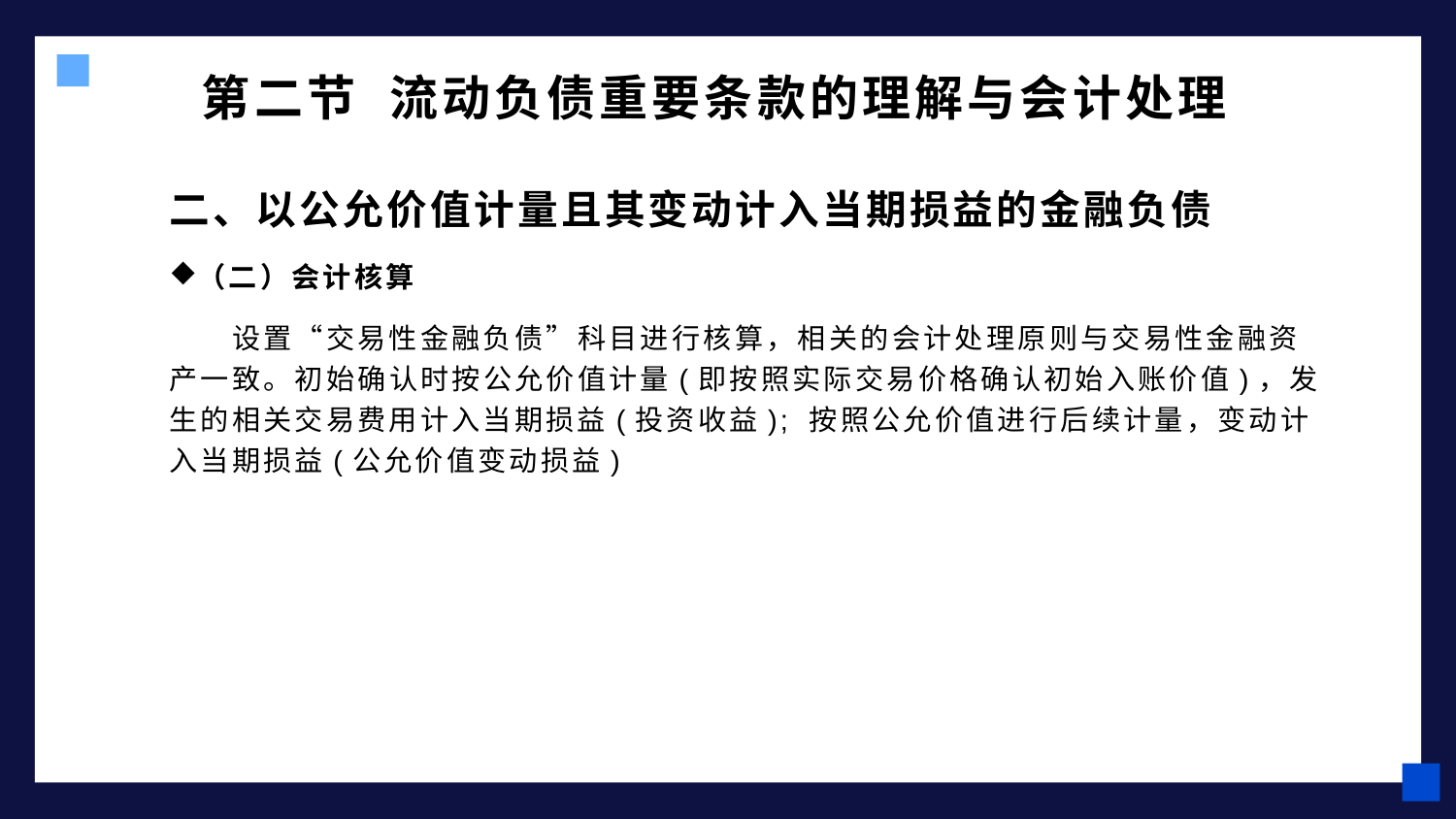

# 第二节  流动负债重要条款的理解与会计处理
二、以公允价值计量且其变动计入当期损益的金融负债
（二）会计核算
      设置“交易性金融负债”科目进行核算，相关的会计处理原则与交易性金融资产一致。初始确认时按公允价值计量(即按照实际交易价格确认初始入账价值)，发生的相关交易费用计入当期损益(投资收益); 按照公允价值进行后续计量，变动计入当期损益(公允价值变动损益)